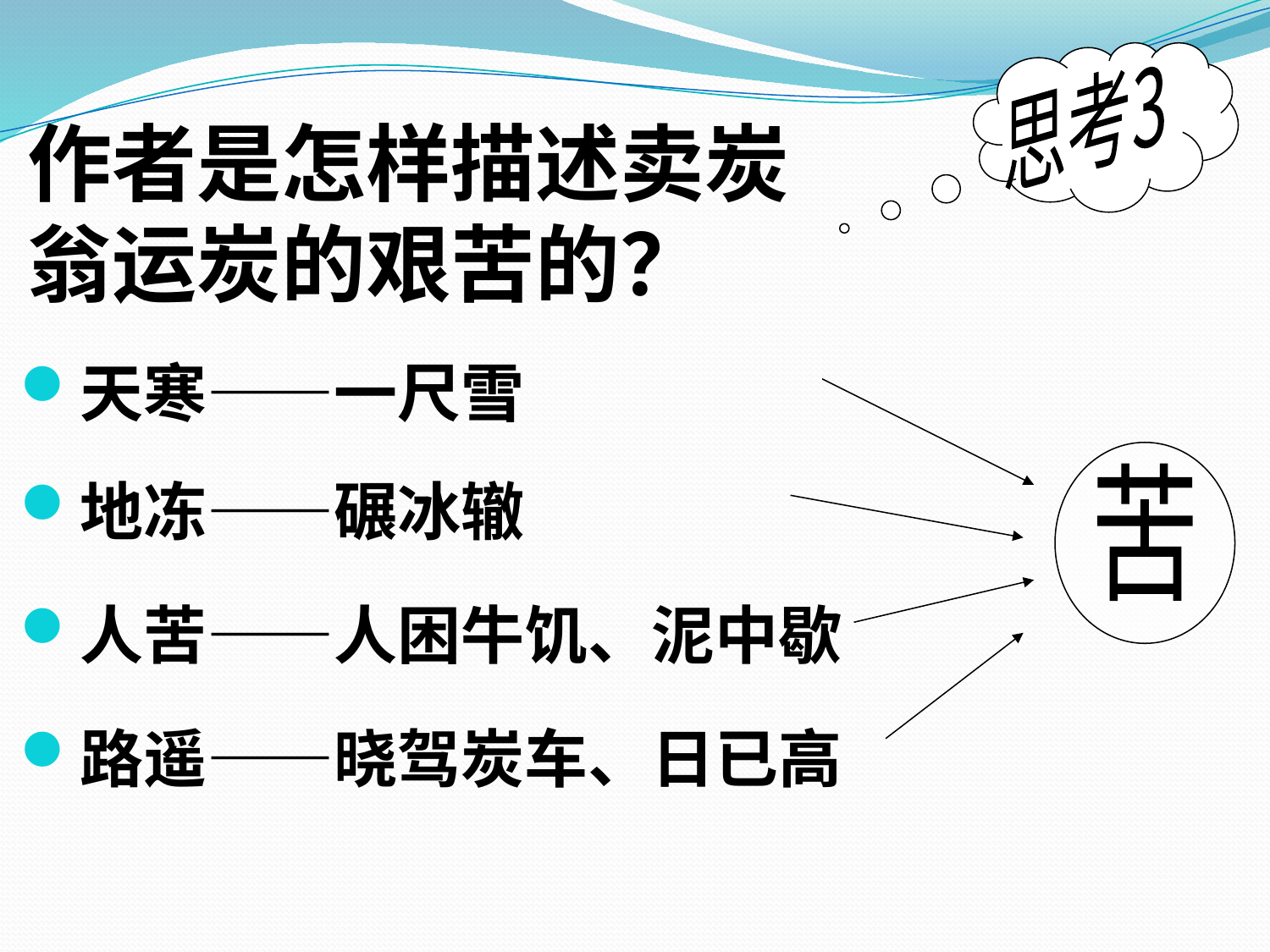

思考3
# 作者是怎样描述卖炭翁运炭的艰苦的？
天寒——一尺雪

地冻——碾冰辙

人苦——人困牛饥、泥中歇

路遥——晓驾炭车、日已高

苦